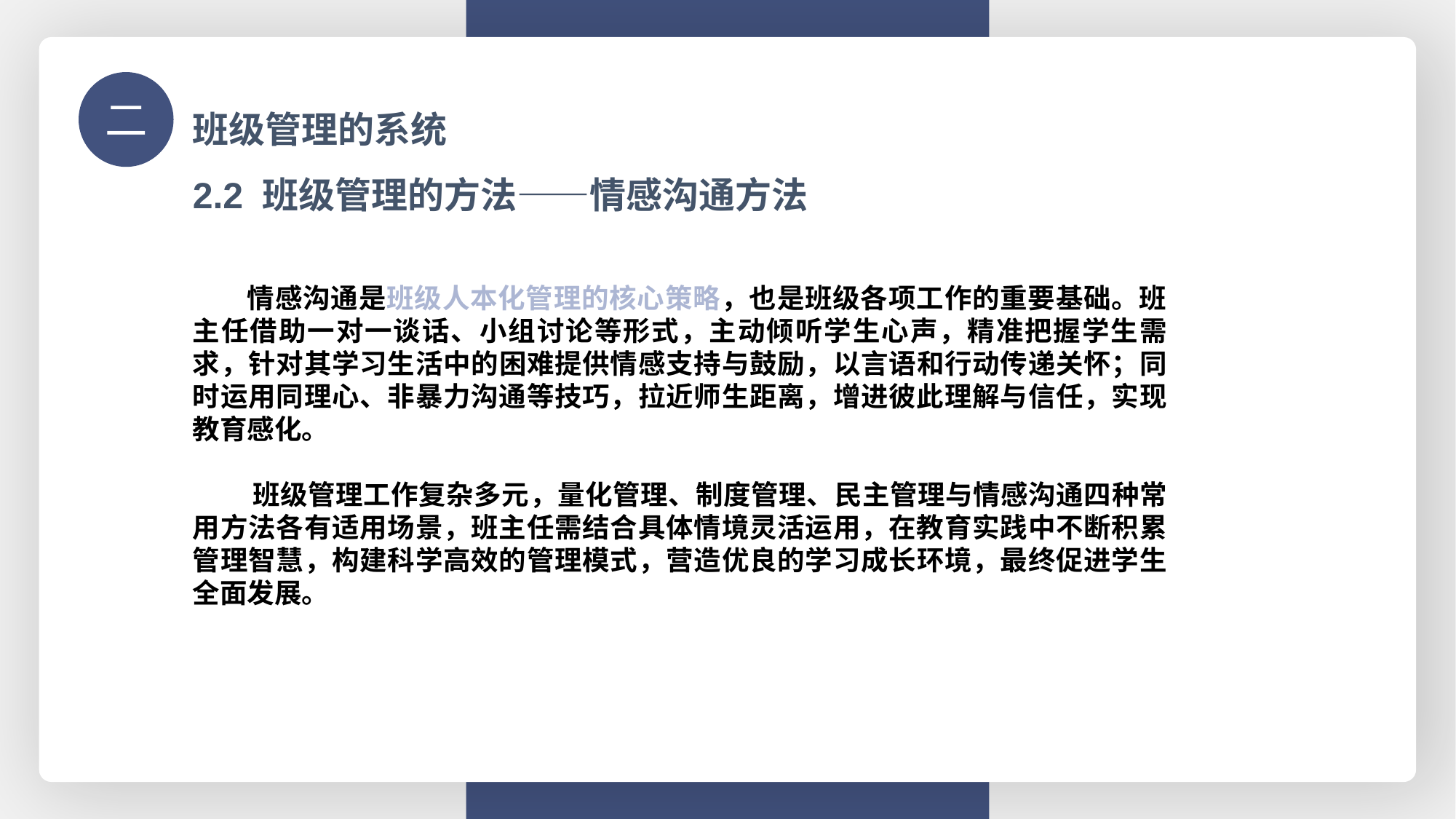

班级管理的系统
二
2.2 班级管理的方法——情感沟通方法
       情感沟通是班级人本化管理的核心策略，也是班级各项工作的重要基础。班主任借助一对一谈话、小组讨论等形式，主动倾听学生心声，精准把握学生需求，针对其学习生活中的困难提供情感支持与鼓励，以言语和行动传递关怀；同时运用同理心、非暴力沟通等技巧，拉近师生距离，增进彼此理解与信任，实现教育感化。

        班级管理工作复杂多元，量化管理、制度管理、民主管理与情感沟通四种常用方法各有适用场景，班主任需结合具体情境灵活运用，在教育实践中不断积累管理智慧，构建科学高效的管理模式，营造优良的学习成长环境，最终促进学生全面发展。